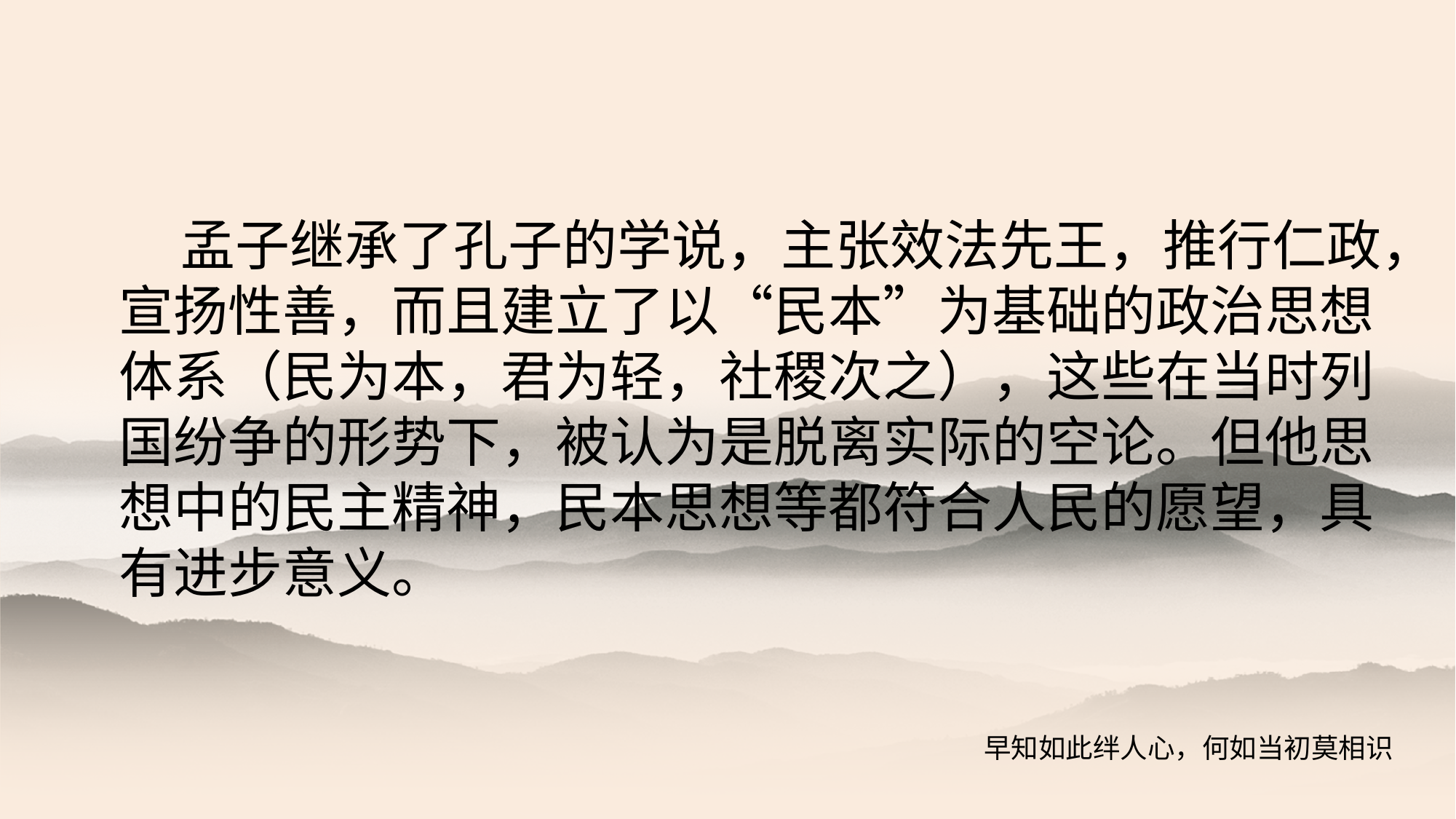

孟子继承了孔子的学说，主张效法先王，推行仁政，宣扬性善，而且建立了以“民本”为基础的政治思想体系（民为本，君为轻，社稷次之），这些在当时列国纷争的形势下，被认为是脱离实际的空论。但他思想中的民主精神，民本思想等都符合人民的愿望，具有进步意义。